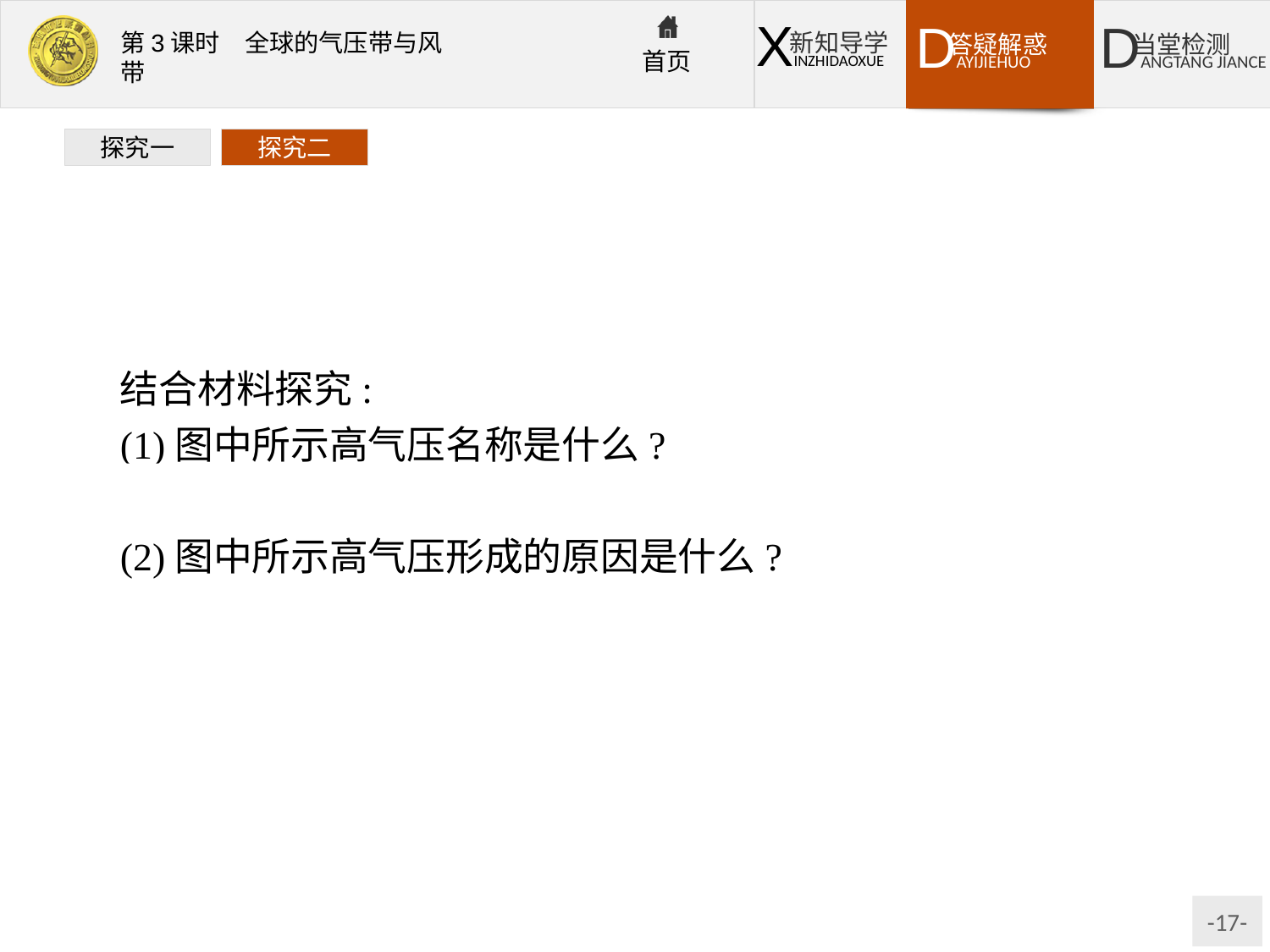

探究一
探究二
结合材料探究:
(1)图中所示高气压名称是什么?
提示:亚洲高压。
(2)图中所示高气压形成的原因是什么?
提示:冬季北半球陆地气温低,气流冷却收缩下沉,形成高气压。